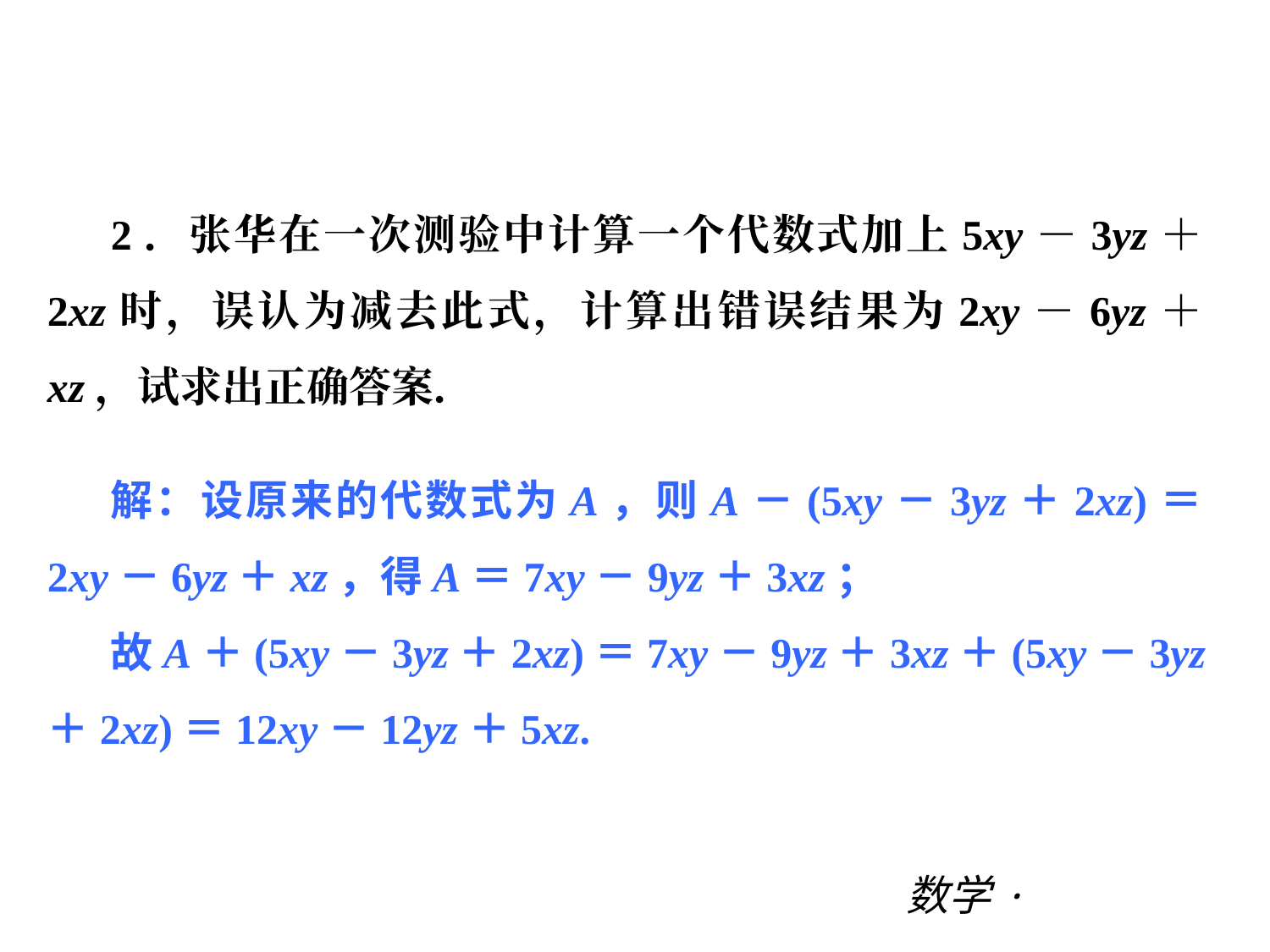

阶段综合测试二(期中一)
2．张华在一次测验中计算一个代数式加上5xy－3yz＋2xz时，误认为减去此式，计算出错误结果为2xy－6yz＋xz，试求出正确答案．
解：设原来的代数式为A，则A－(5xy－3yz＋2xz)＝2xy－6yz＋xz，得A＝7xy－9yz＋3xz；
故A＋(5xy－3yz＋2xz)＝7xy－9yz＋3xz＋(5xy－3yz＋2xz)＝12xy－12yz＋5xz.
数学·新课标（BS）